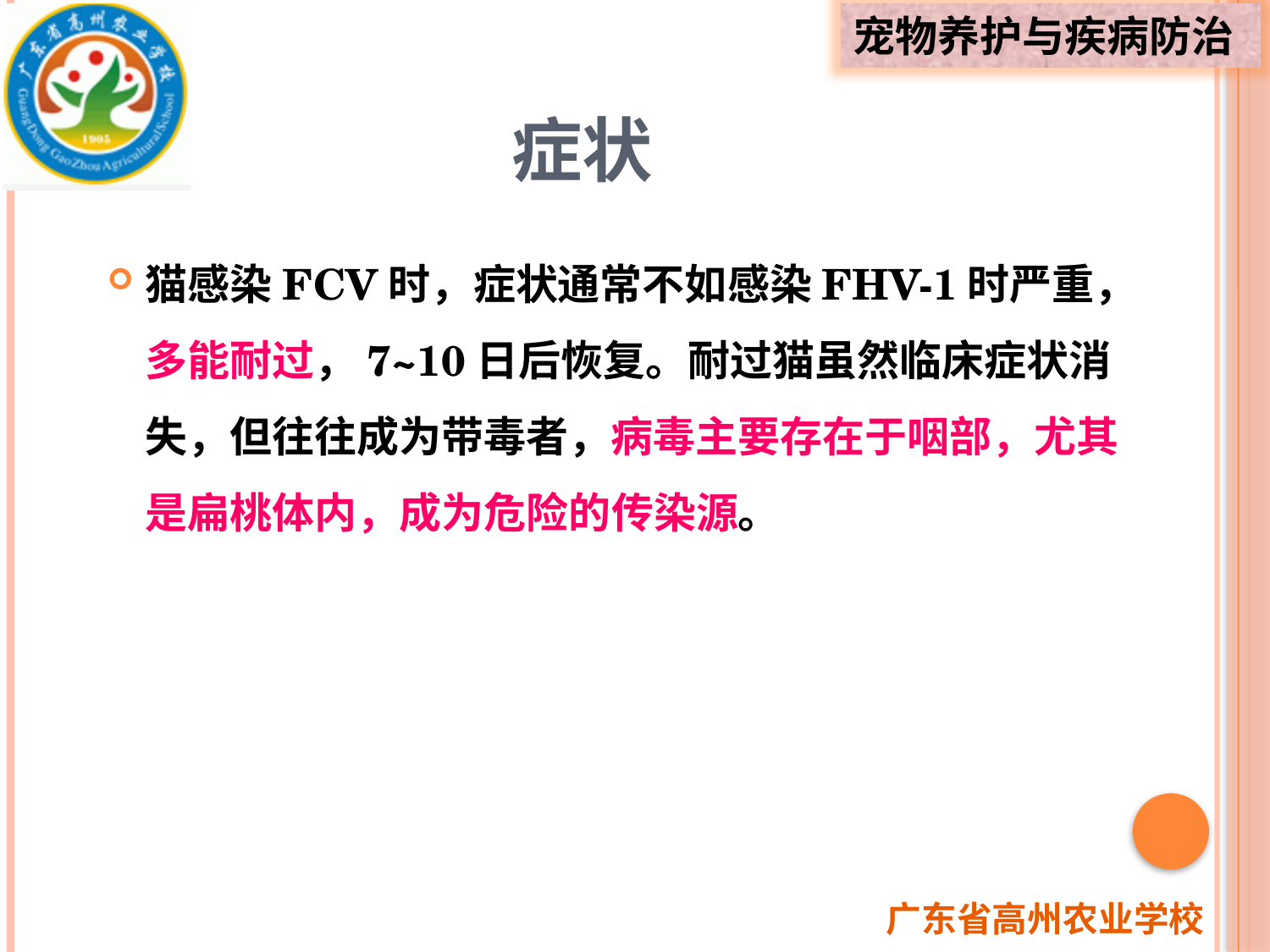

# 症状
猫感染FCV时，症状通常不如感染FHV-1时严重，多能耐过，7~10日后恢复。耐过猫虽然临床症状消失，但往往成为带毒者，病毒主要存在于咽部，尤其是扁桃体内，成为危险的传染源。